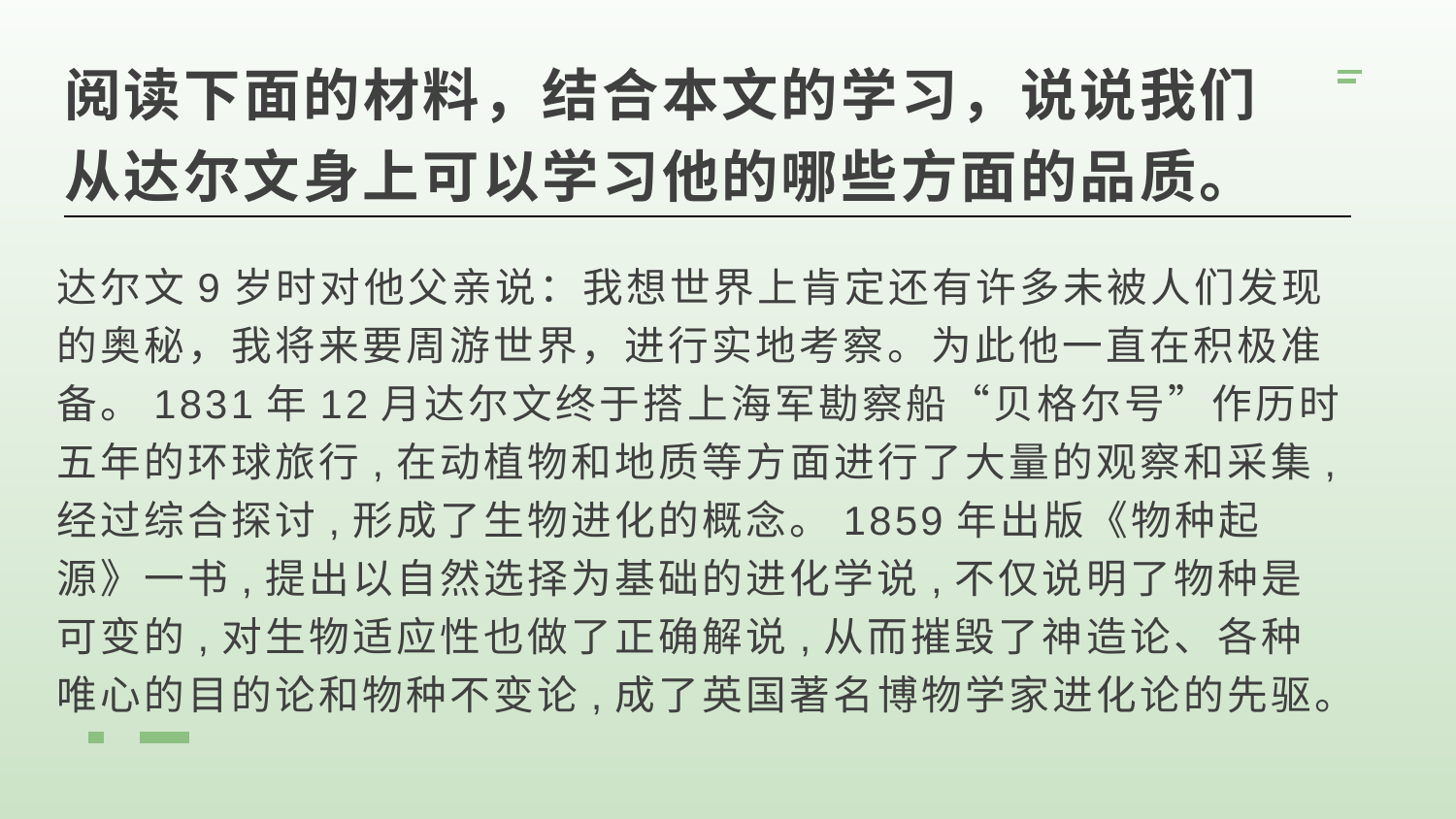

阅读下面的材料，结合本文的学习，说说我们从达尔文身上可以学习他的哪些方面的品质。
达尔文9岁时对他父亲说：我想世界上肯定还有许多未被人们发现的奥秘，我将来要周游世界，进行实地考察。为此他一直在积极准备。1831年12月达尔文终于搭上海军勘察船“贝格尔号”作历时五年的环球旅行,在动植物和地质等方面进行了大量的观察和采集,经过综合探讨,形成了生物进化的概念。1859年出版《物种起源》一书,提出以自然选择为基础的进化学说,不仅说明了物种是可变的,对生物适应性也做了正确解说,从而摧毁了神造论、各种唯心的目的论和物种不变论,成了英国著名博物学家进化论的先驱。